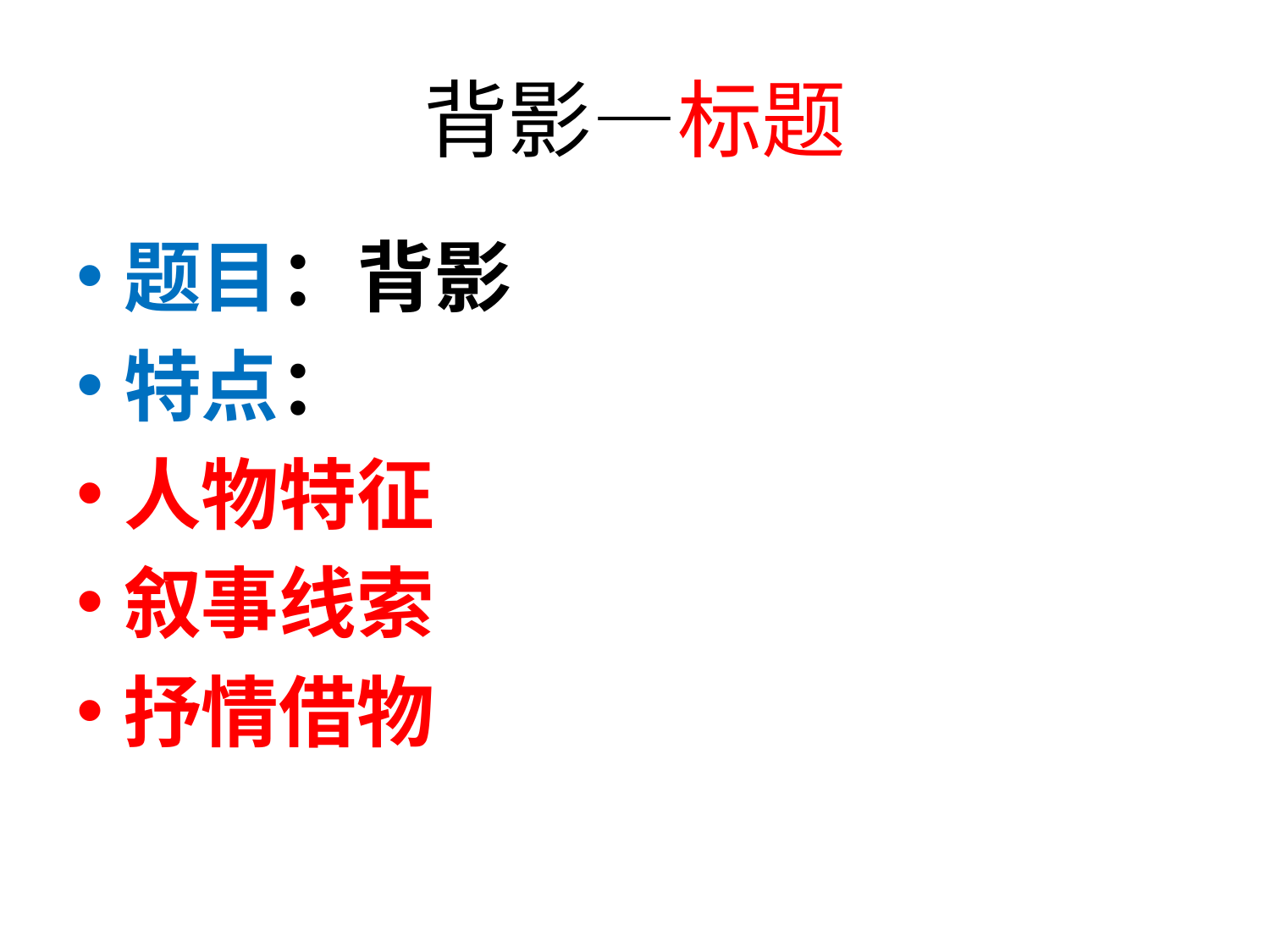

# 背影—标题
题目：背影
特点：
人物特征
叙事线索
抒情借物